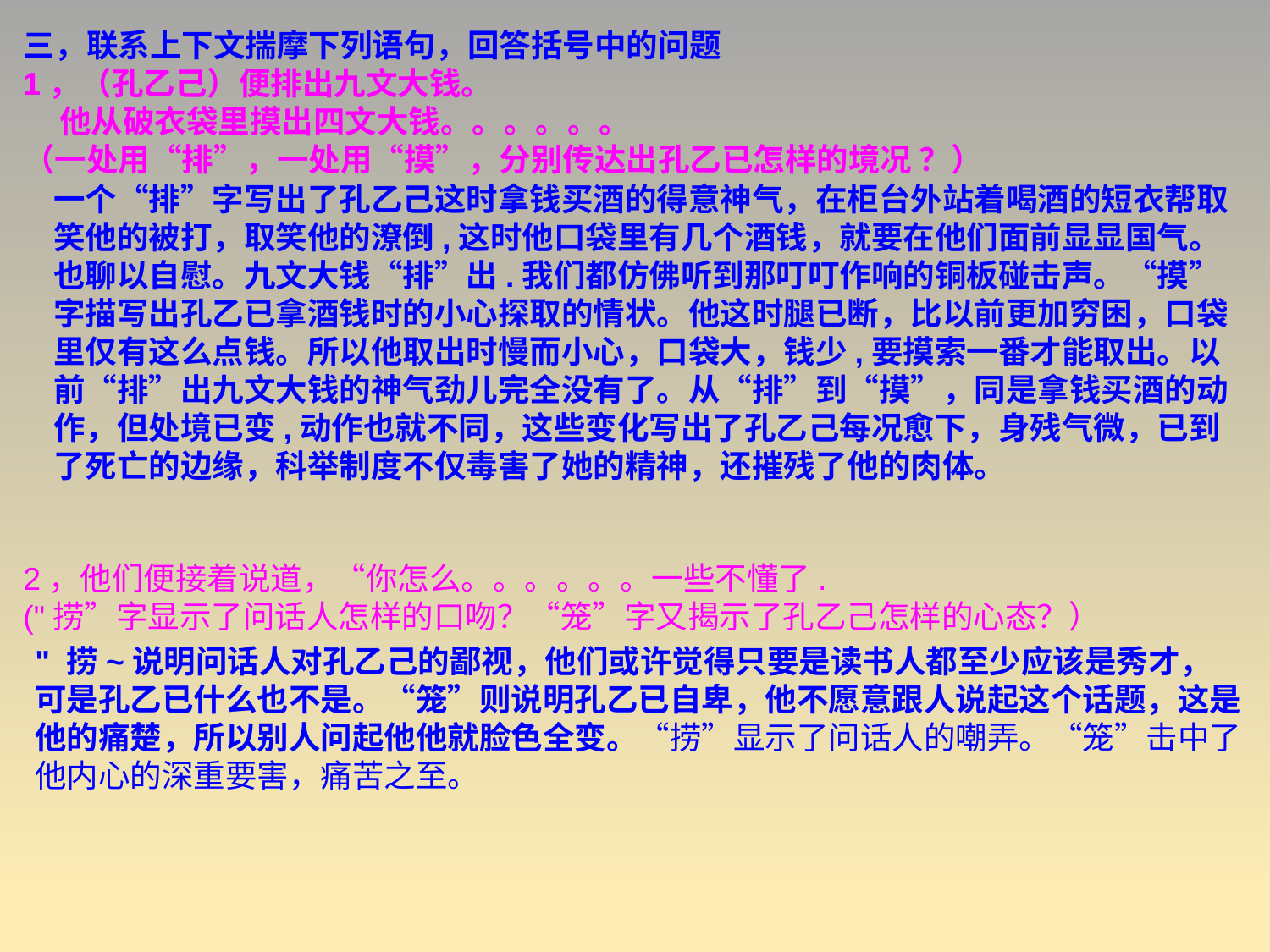

三，联系上下文揣摩下列语句，回答括号中的问题
1，（孔乙己）便排出九文大钱。
    他从破衣袋里摸出四文大钱。。。。。。
（一处用“排”，一处用“摸”，分别传达出孔乙已怎样的境况 ？）

2，他们便接着说道，“你怎么。。。。。。一些不懂了.
("捞”字显示了问话人怎样的口吻？“笼”字又揭示了孔乙己怎样的心态？）

一个“排”字写出了孔乙己这时拿钱买酒的得意神气，在柜台外站着喝酒的短衣帮取笑他的被打，取笑他的潦倒,这时他口袋里有几个酒钱，就要在他们面前显显国气。也聊以自慰。九文大钱“排”出.我们都仿佛听到那叮叮作响的铜板碰击声。“摸” 字描写出孔乙已拿酒钱时的小心探取的情状。他这时腿已断，比以前更加穷困，口袋里仅有这么点钱。所以他取出时慢而小心，口袋大，钱少,要摸索一番才能取出。以前“排”出九文大钱的神气劲儿完全没有了。从“排”到“摸”，同是拿钱买酒的动作，但处境已变,动作也就不同，这些变化写出了孔乙己每况愈下，身残气微，已到了死亡的边缘，科举制度不仅毒害了她的精神，还摧残了他的肉体。
" 捞~说明问话人对孔乙己的鄙视，他们或许觉得只要是读书人都至少应该是秀才，可是孔乙已什么也不是。“笼”则说明孔乙已自卑，他不愿意跟人说起这个话题，这是他的痛楚，所以别人问起他他就脸色全变。“捞”显示了问话人的嘲弄。“笼”击中了他内心的深重要害，痛苦之至。